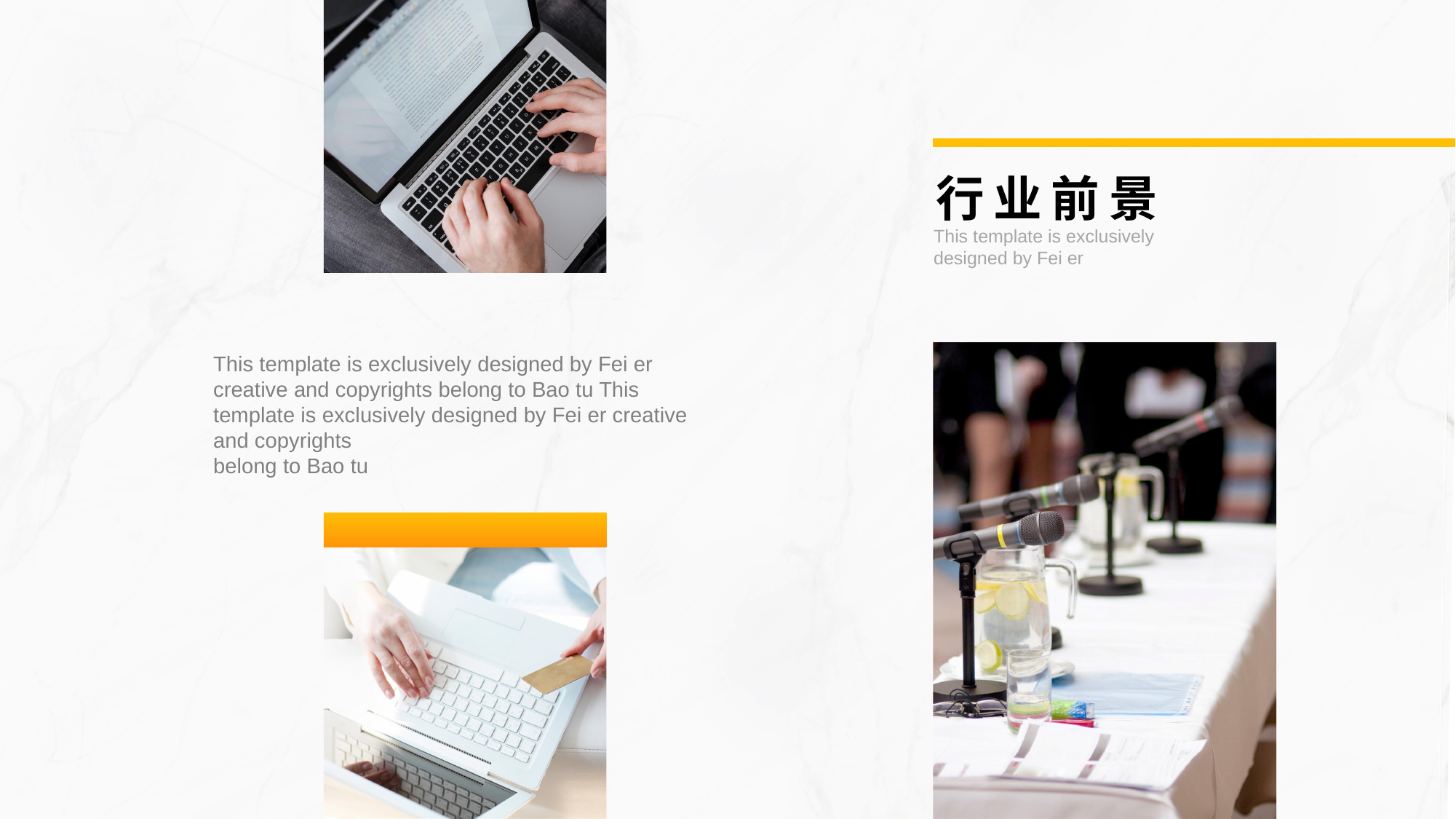

行业前景
This template is exclusively designed by Fei er

This template is exclusively designed by Fei er creative and copyrights belong to Bao tu This template is exclusively designed by Fei er creative and copyrights
belong to Bao tu